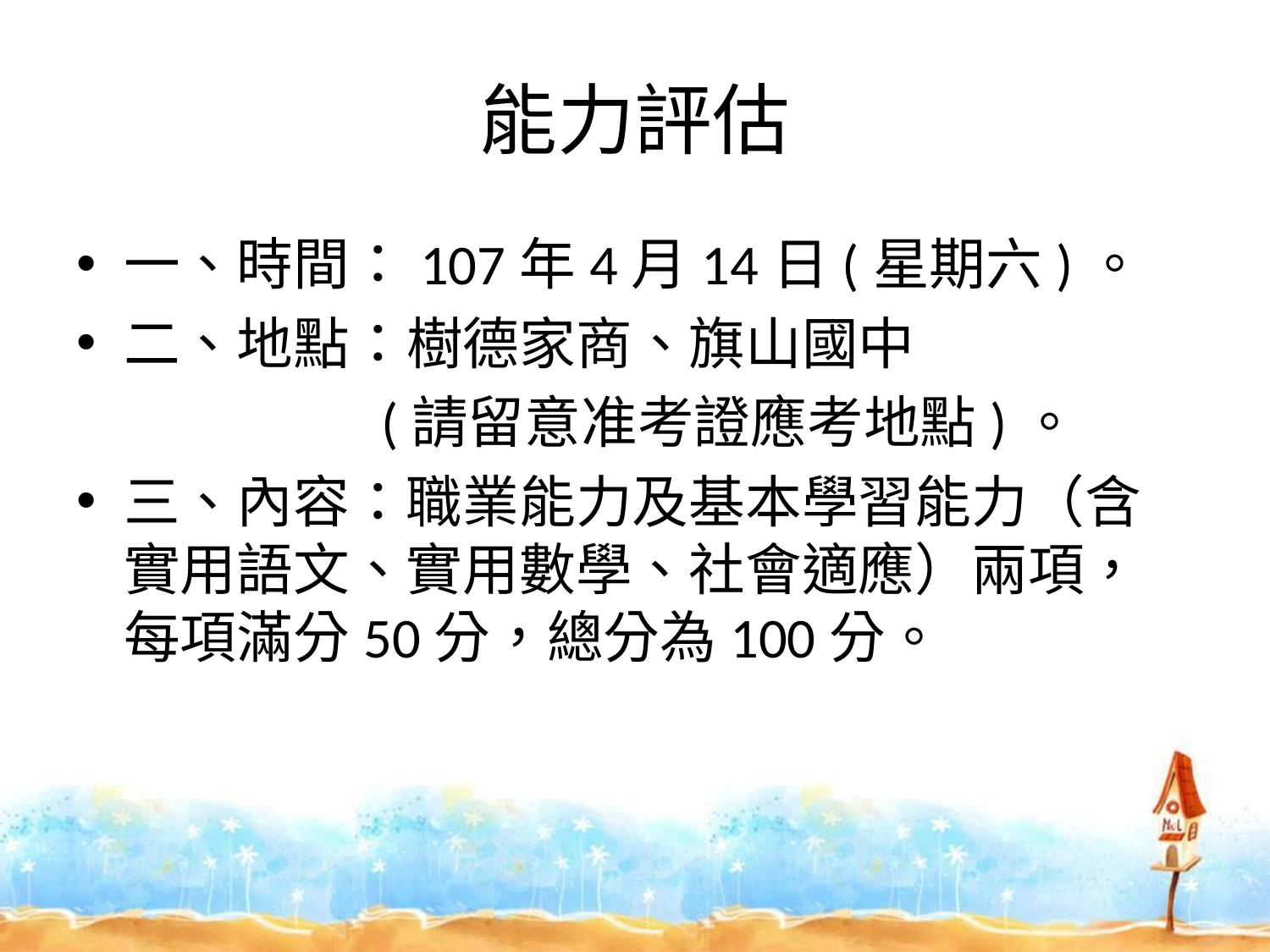

# 能力評估
一、時間：107年4月14日(星期六)。
二、地點：樹德家商、旗山國中
                        (請留意准考證應考地點)。
三、內容：職業能力及基本學習能力（含實用語文、實用數學、社會適應）兩項，每項滿分50分，總分為100分。